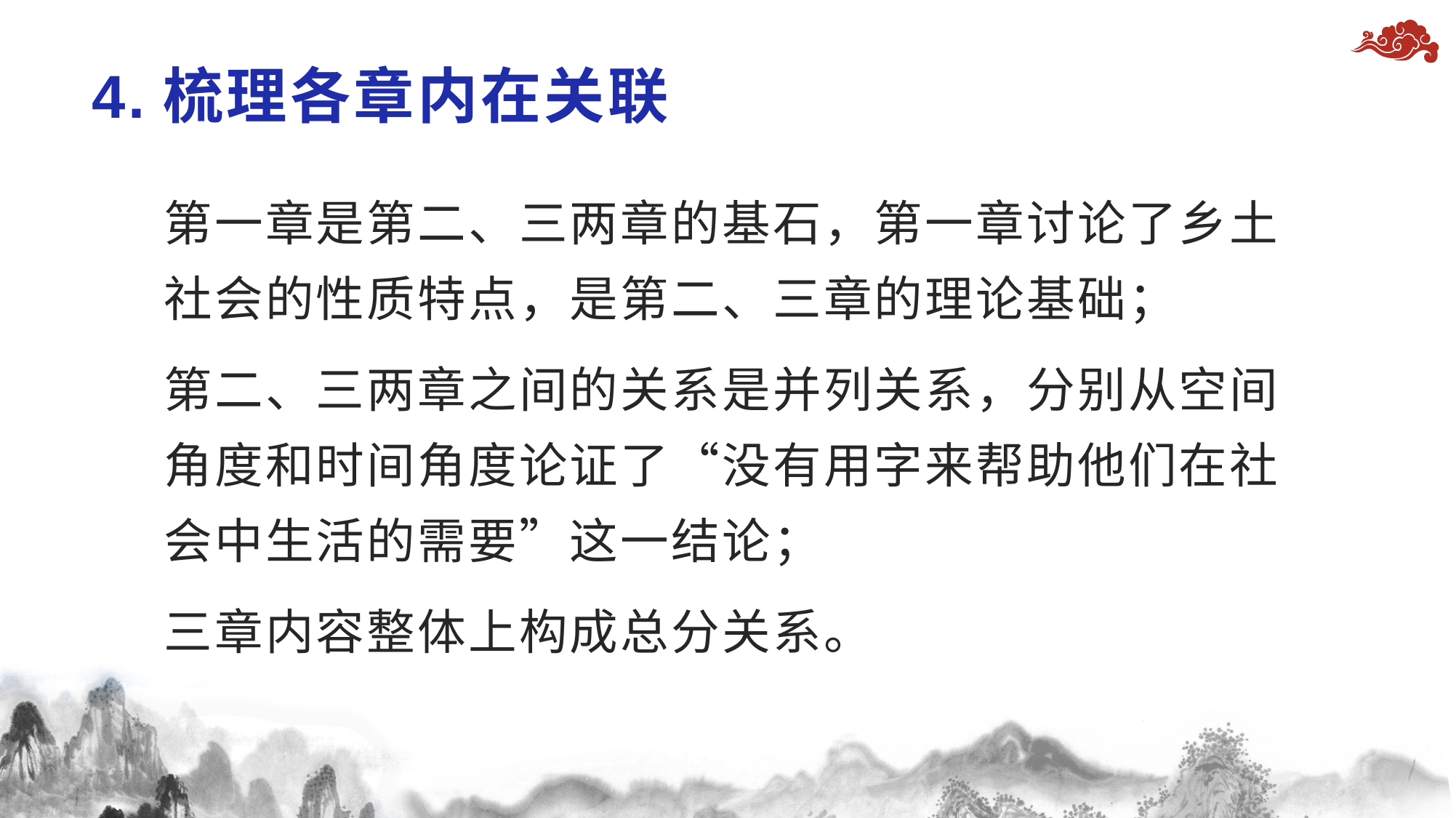

# 4.梳理各章内在关联
第一章是第二、三两章的基石，第一章讨论了乡土社会的性质特点，是第二、三章的理论基础；
第二、三两章之间的关系是并列关系，分别从空间角度和时间角度论证了“没有用字来帮助他们在社会中生活的需要”这一结论；
三章内容整体上构成总分关系。